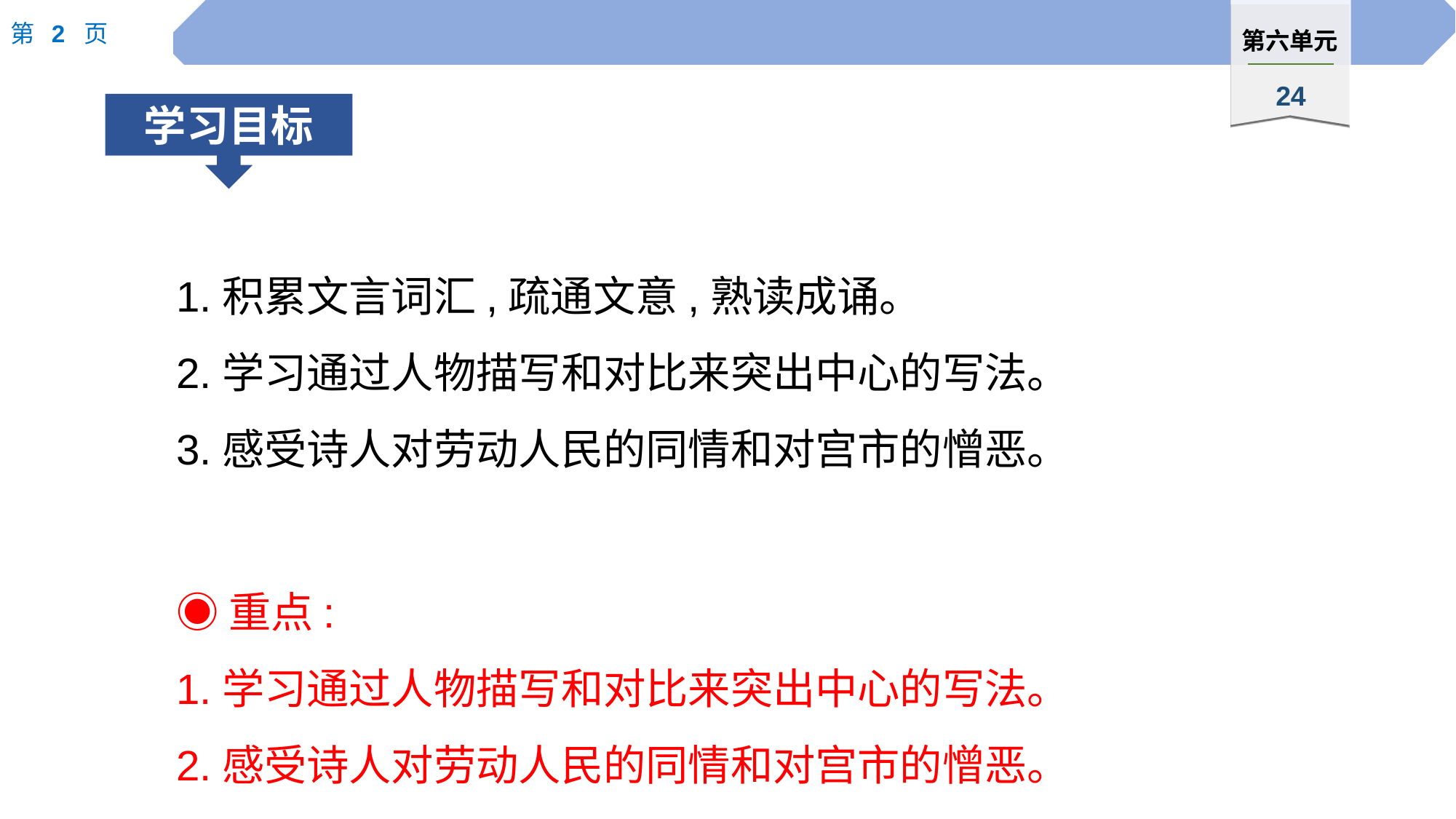

1.积累文言词汇,疏通文意,熟读成诵。
2.学习通过人物描写和对比来突出中心的写法。
3.感受诗人对劳动人民的同情和对宫市的憎恶。
◉重点:
1.学习通过人物描写和对比来突出中心的写法。
2.感受诗人对劳动人民的同情和对宫市的憎恶。